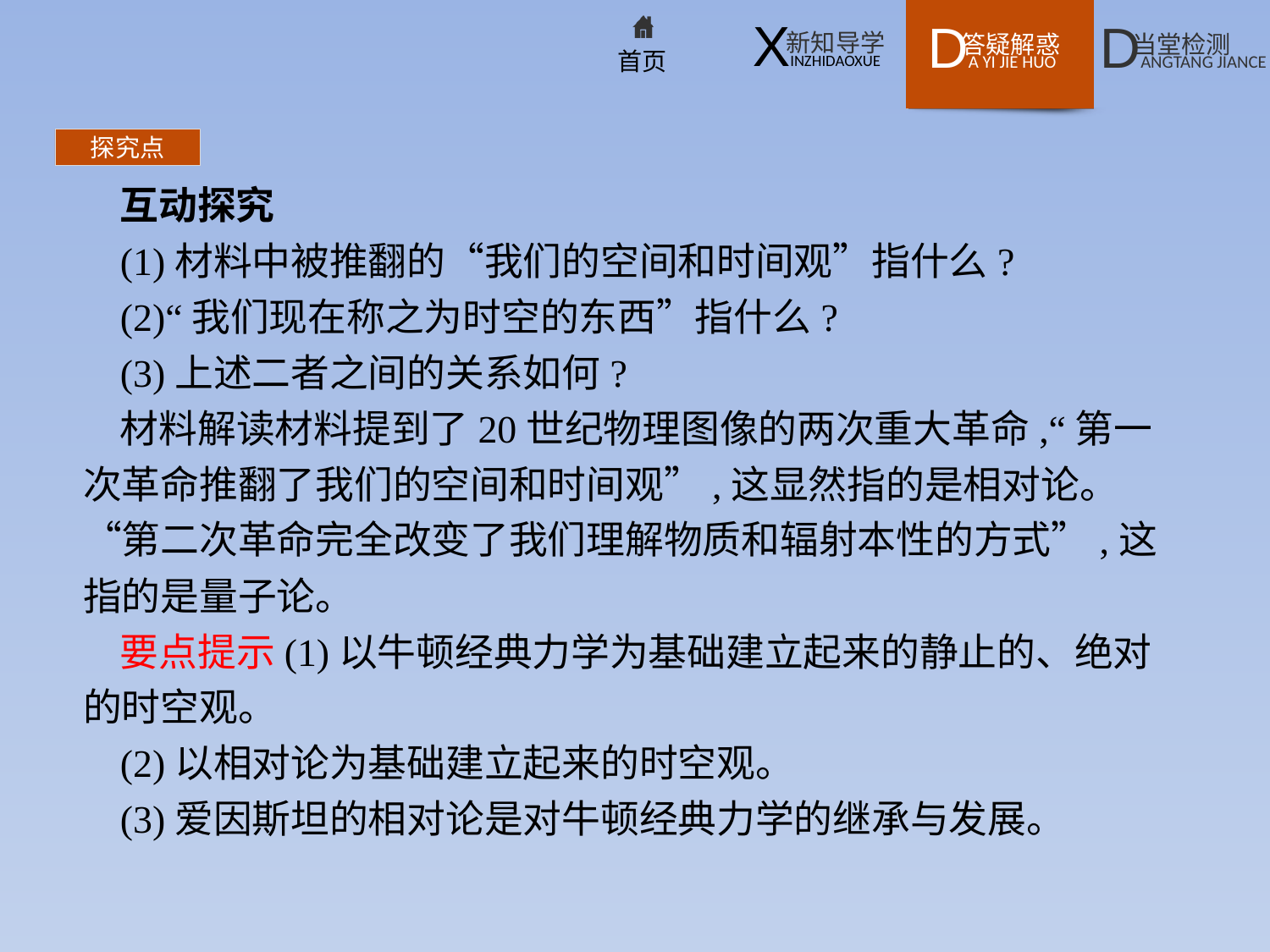

探究点
互动探究
(1)材料中被推翻的“我们的空间和时间观”指什么?
(2)“我们现在称之为时空的东西”指什么?
(3)上述二者之间的关系如何?
材料解读材料提到了20世纪物理图像的两次重大革命,“第一次革命推翻了我们的空间和时间观”,这显然指的是相对论。“第二次革命完全改变了我们理解物质和辐射本性的方式”,这指的是量子论。
要点提示(1)以牛顿经典力学为基础建立起来的静止的、绝对的时空观。
(2)以相对论为基础建立起来的时空观。
(3)爱因斯坦的相对论是对牛顿经典力学的继承与发展。